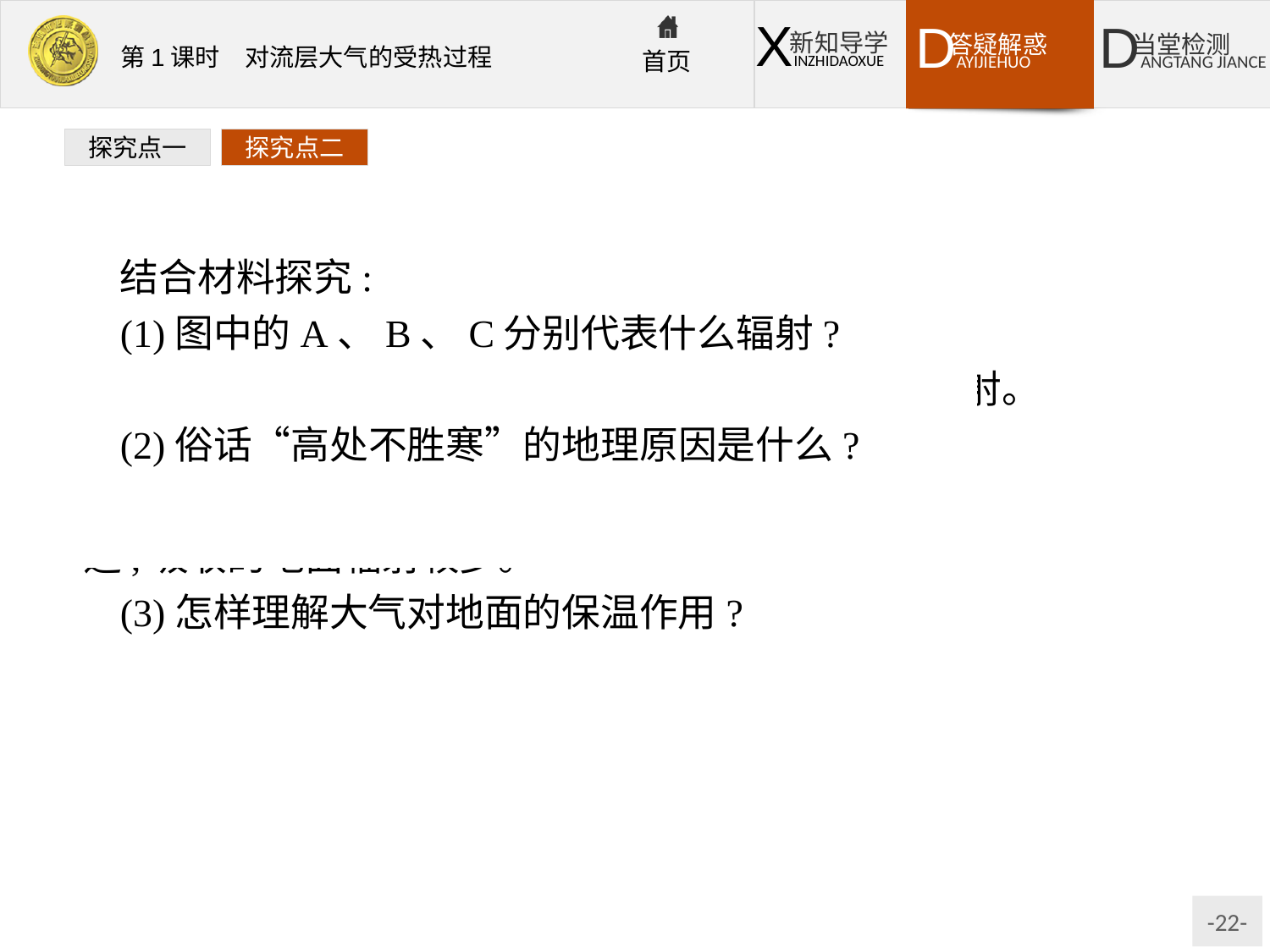

探究点一
探究点二
结合材料探究:
(1)图中的A、B、C分别代表什么辐射?
提示:A为太阳辐射、B为地面辐射、C为大气辐射。
(2)俗话“高处不胜寒”的地理原因是什么?
提示:地面是近地面大气主要、直接的热源,“高处”离地面较远,吸收的地面辐射较少。
(3)怎样理解大气对地面的保温作用?
提示:大气逆辐射指向地面,将部分热量返还给大地,对地面有保温作用。